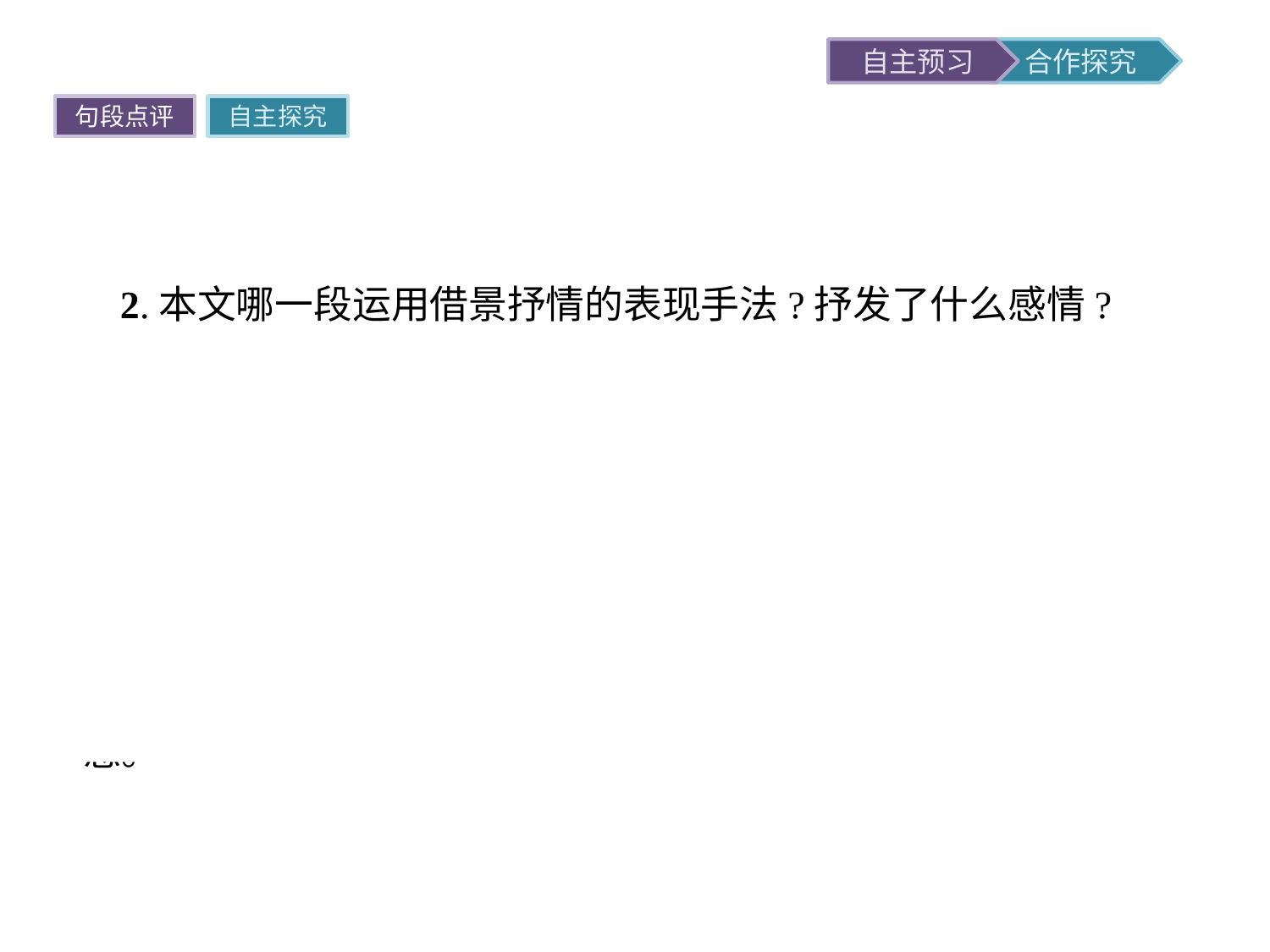

句段点评
自主探究
2.本文哪一段运用借景抒情的表现手法?抒发了什么感情?
提示本文最后一段运用借景抒情的表现手法,如“作此书夜,正在草堂中山窗下,信手把笔,随意乱书。封题之时,不觉欲曙。举头但见山僧一两人,或坐或睡。……平生故人,去我万里,瞥然尘念,此际暂生”,“……庐山庵里晓灯前。笼鸟槛猿俱未死,人间相见是何年”。这些语句说明作者虽然以一种平和淡然的心态面对人生,但仍然怀念天各一方的朋友,字里行间含有深深的哀伤之情。用“哀鸣啾啾”“晓灯”来抒发哀愁万重、思念绵绵的情感。